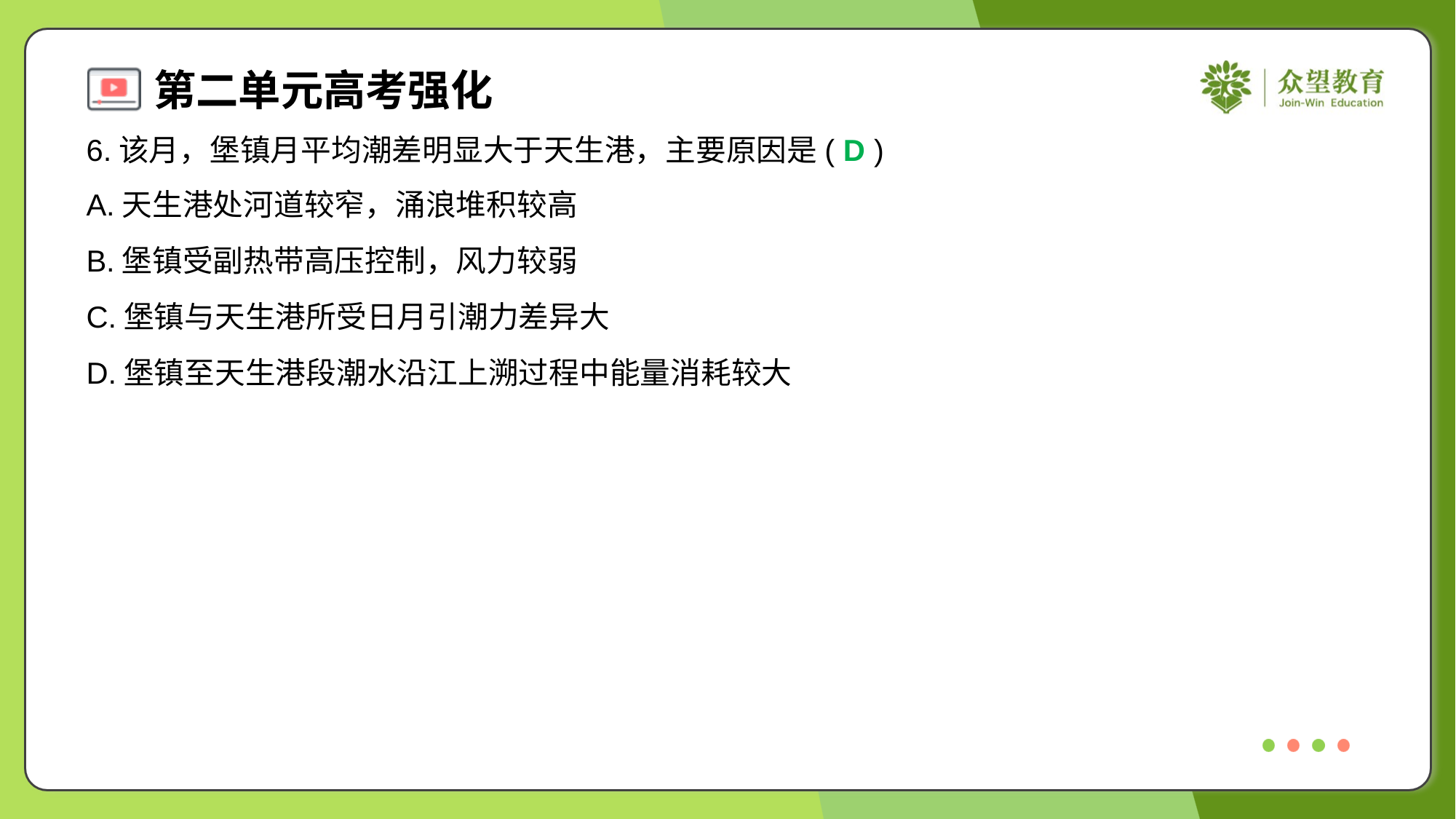

6.该月，堡镇月平均潮差明显大于天生港，主要原因是(     )
D
A.天生港处河道较窄，涌浪堆积较高
B.堡镇受副热带高压控制，风力较弱
C.堡镇与天生港所受日月引潮力差异大
D.堡镇至天生港段潮水沿江上溯过程中能量消耗较大